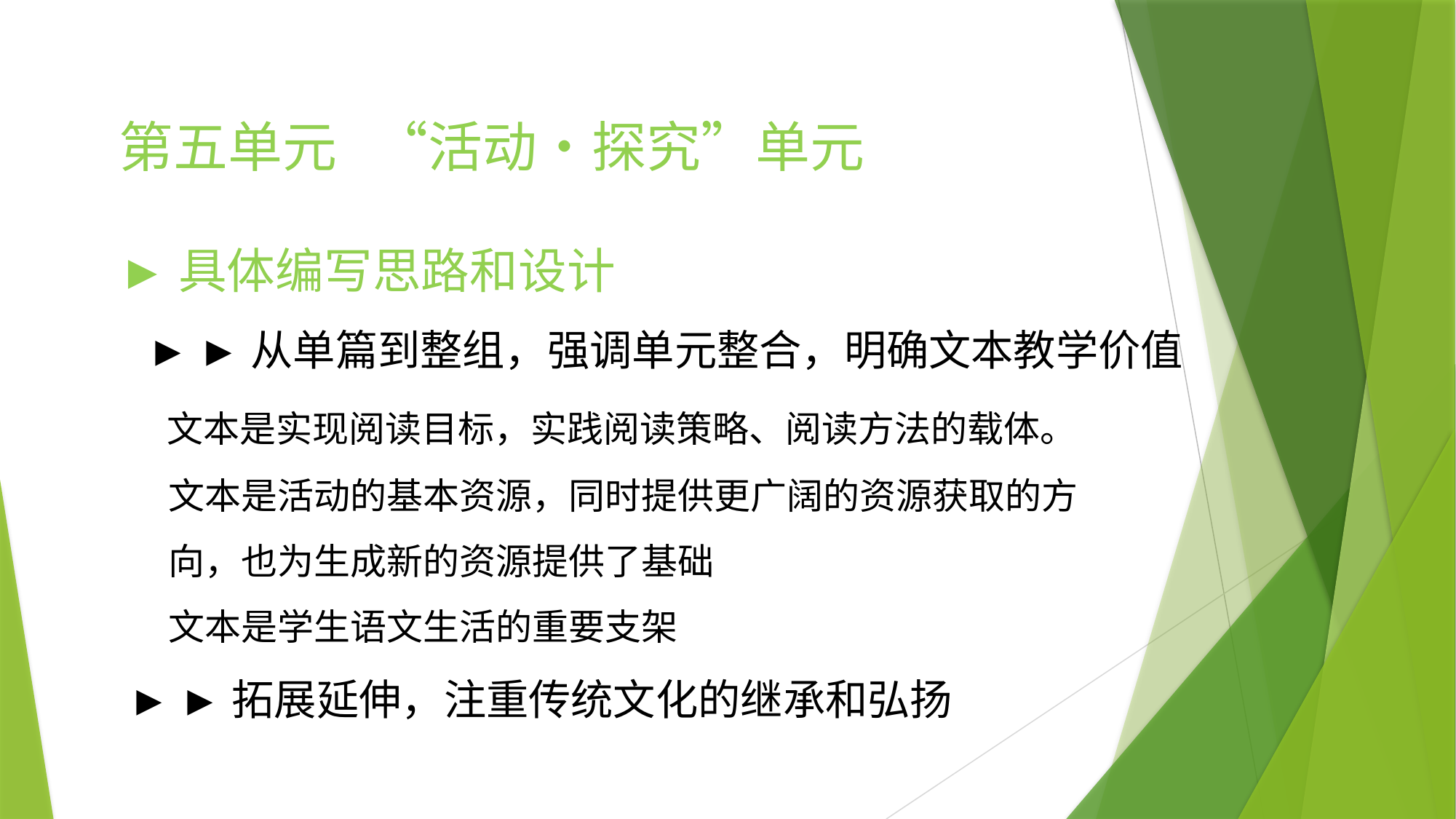

第五单元   “活动•探究”单元

►具体编写思路和设计
   ► ►从单篇到整组，强调单元整合，明确文本教学价值
    文本是实现阅读目标，实践阅读策略、阅读方法的载体。
     文本是活动的基本资源，同时提供更广阔的资源获取的方
     向，也为生成新的资源提供了基础
     文本是学生语文生活的重要支架
 ► ►拓展延伸，注重传统文化的继承和弘扬